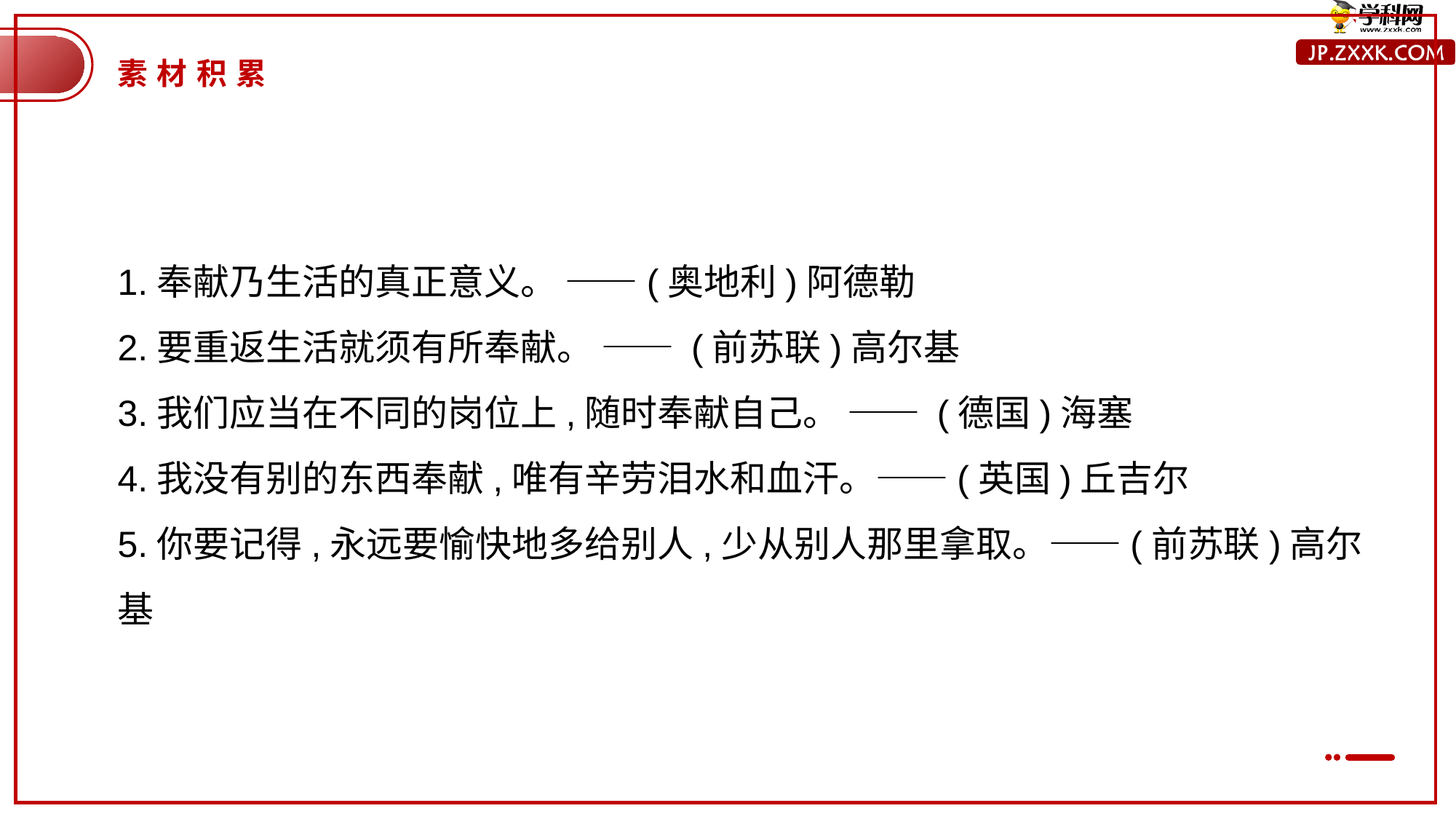

素材积累
1.奉献乃生活的真正意义。 ——(奥地利)阿德勒
2.要重返生活就须有所奉献。 —— (前苏联)高尔基
3.我们应当在不同的岗位上,随时奉献自己。 —— (德国)海塞
4.我没有别的东西奉献,唯有辛劳泪水和血汗。——(英国)丘吉尔
5.你要记得,永远要愉快地多给别人,少从别人那里拿取。——(前苏联)高尔基